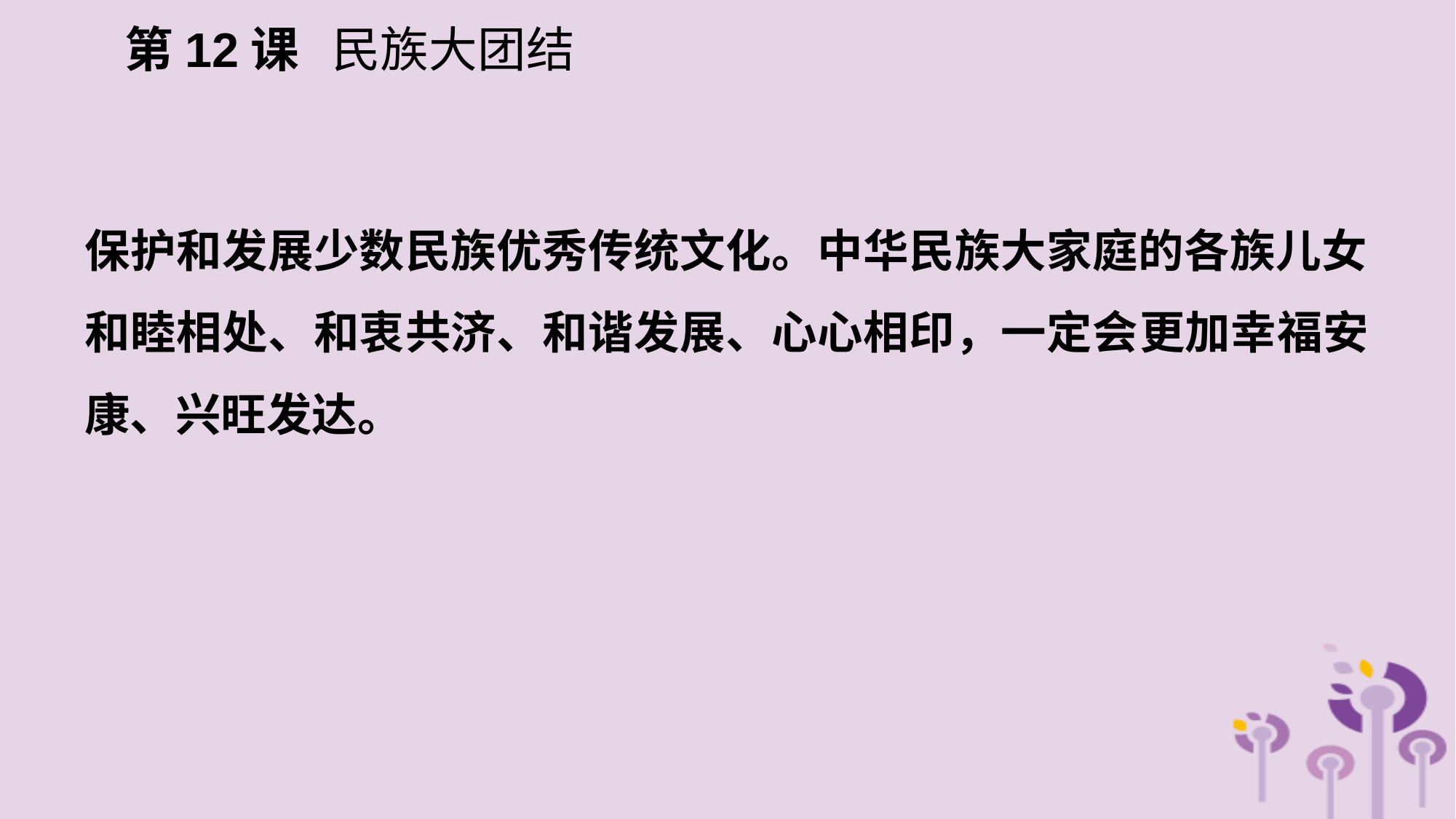

第12课   民族大团结
保护和发展少数民族优秀传统文化。中华民族大家庭的各族儿女和睦相处、和衷共济、和谐发展、心心相印，一定会更加幸福安康、兴旺发达。